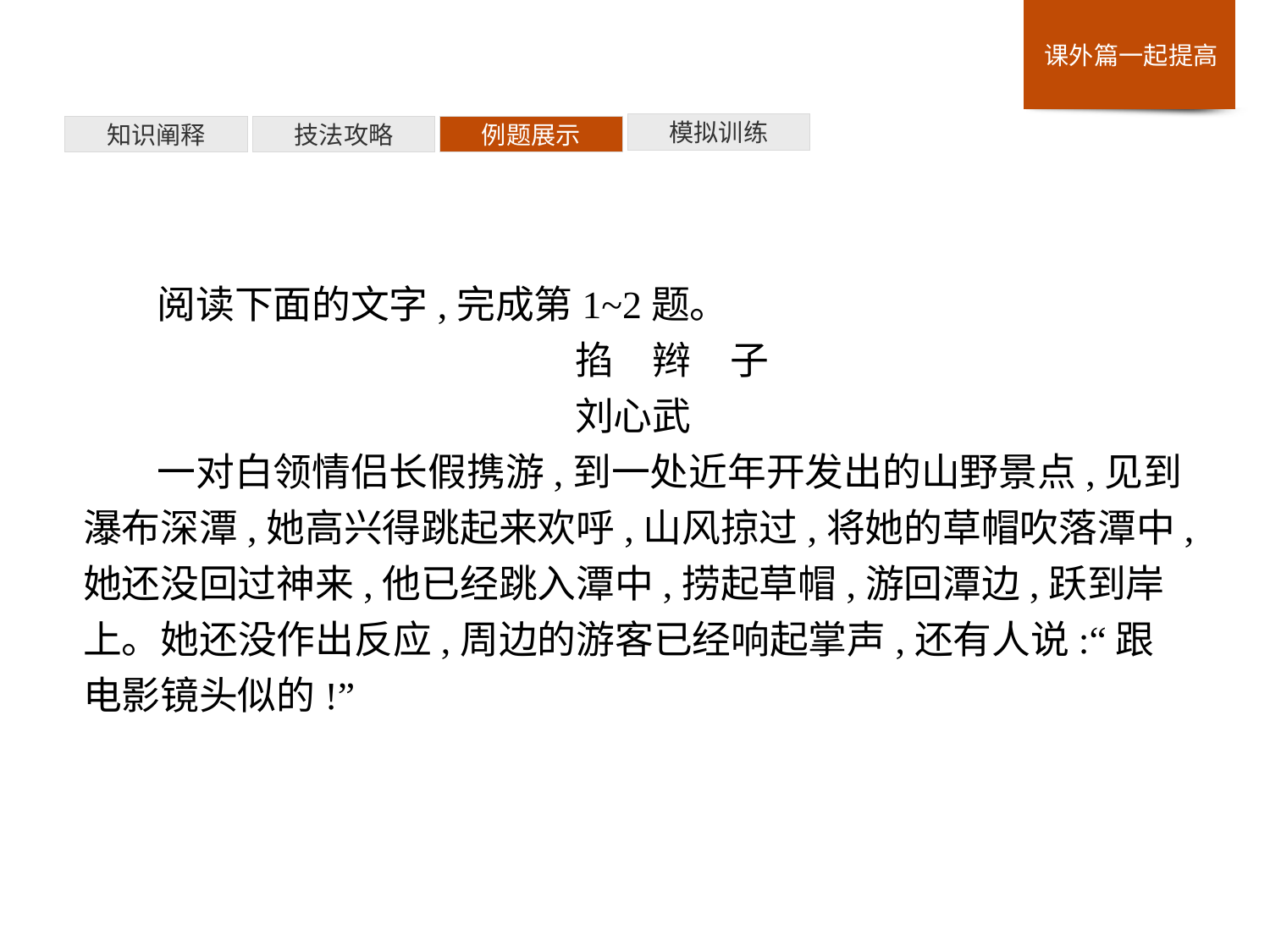

模拟训练
例题展示
技法攻略
知识阐释
阅读下面的文字,完成第1~2题。
掐　辫　子
	                                         刘心武
一对白领情侣长假携游,到一处近年开发出的山野景点,见到瀑布深潭,她高兴得跳起来欢呼,山风掠过,将她的草帽吹落潭中,她还没回过神来,他已经跳入潭中,捞起草帽,游回潭边,跃到岸上。她还没作出反应,周边的游客已经响起掌声,还有人说:“跟电影镜头似的!”